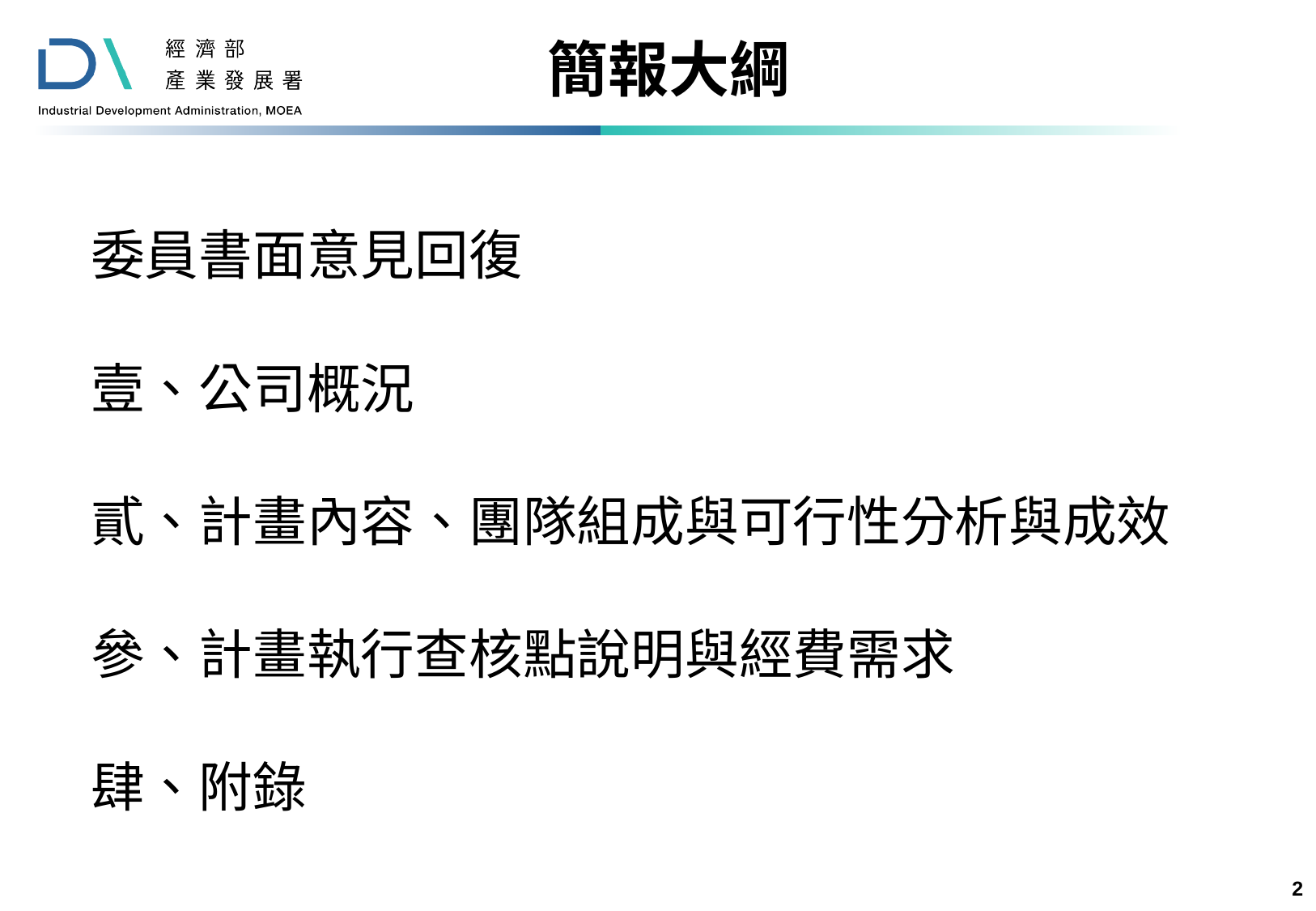

簡報大綱
委員書面意見回復
壹、公司概況
貳、計畫內容、團隊組成與可行性分析與成效
參、計畫執行查核點說明與經費需求
肆、附錄

 2